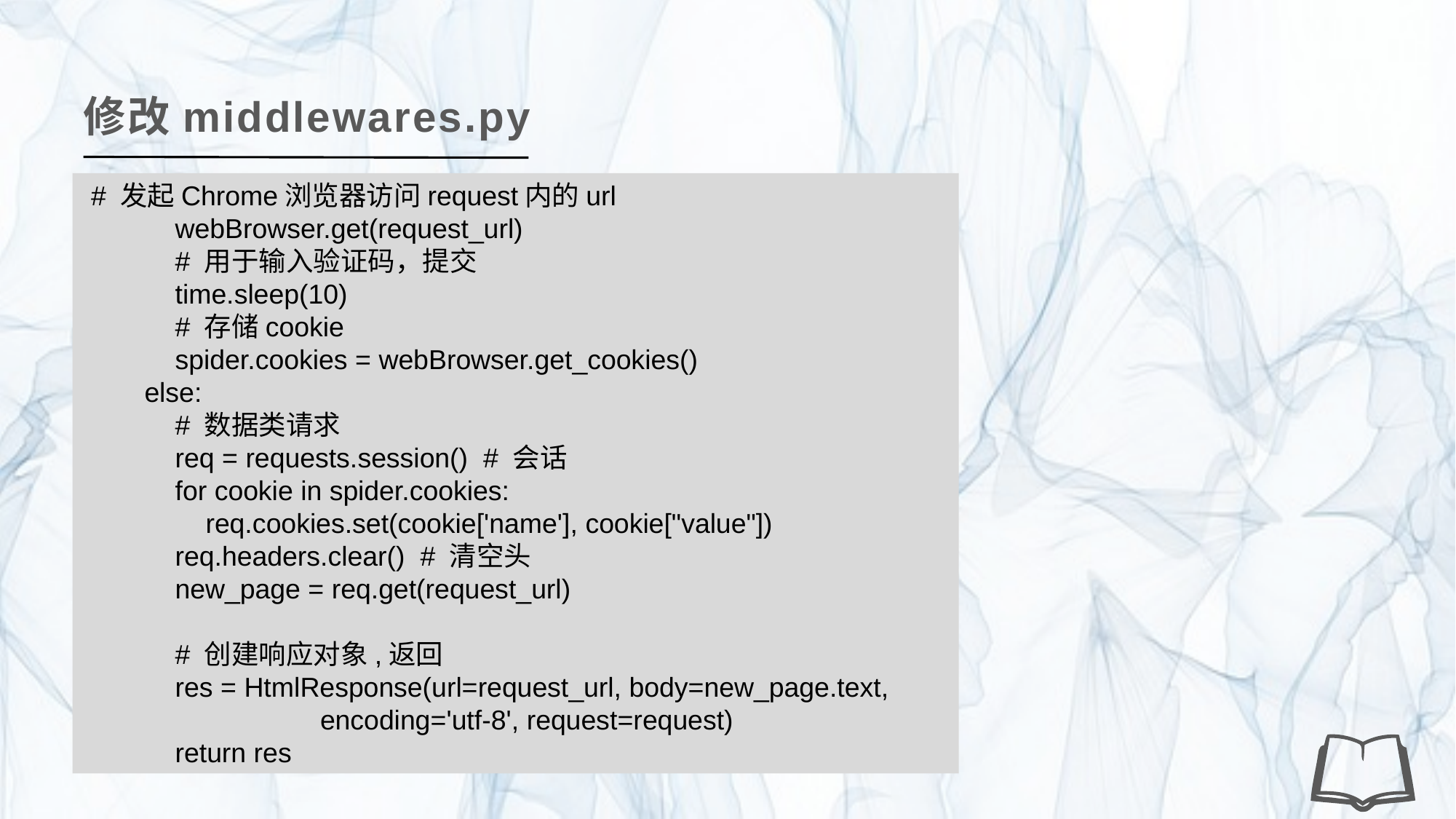

修改middlewares.py
 # 发起Chrome浏览器访问request内的url
            webBrowser.get(request_url)
            # 用于输入验证码，提交
            time.sleep(10)
            # 存储cookie
            spider.cookies = webBrowser.get_cookies()
        else:
            # 数据类请求
            req = requests.session()  # 会话
            for cookie in spider.cookies:
                req.cookies.set(cookie['name'], cookie["value"])
            req.headers.clear()  # 清空头
            new_page = req.get(request_url)

            # 创建响应对象,返回
            res = HtmlResponse(url=request_url, body=new_page.text,
                               encoding='utf-8', request=request)
            return res

15